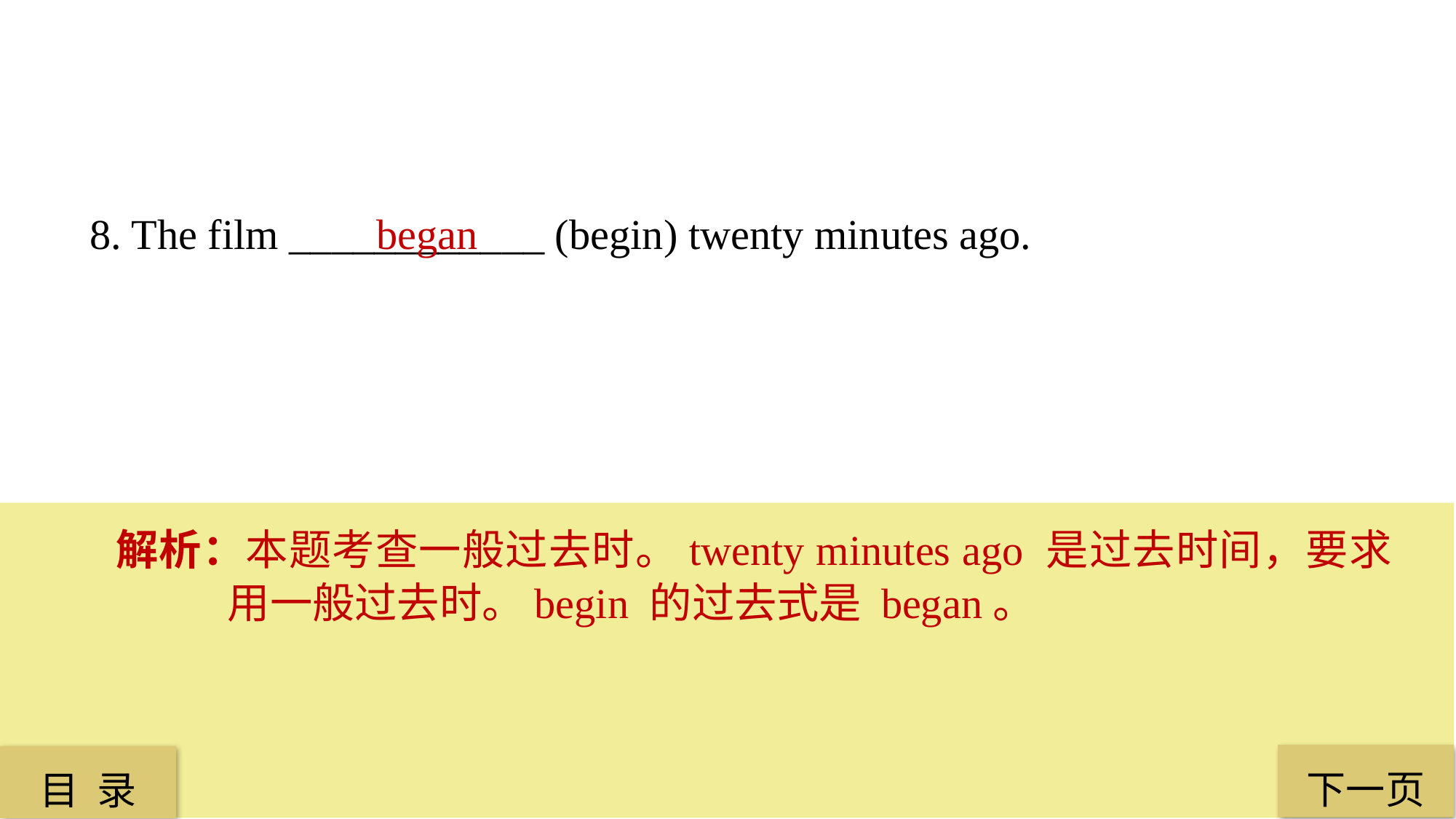

8. The film ____________ (begin) twenty minutes ago.
 began
解析：本题考查一般过去时。twenty minutes ago 是过去时间，要求用一般过去时。begin 的过去式是 began。